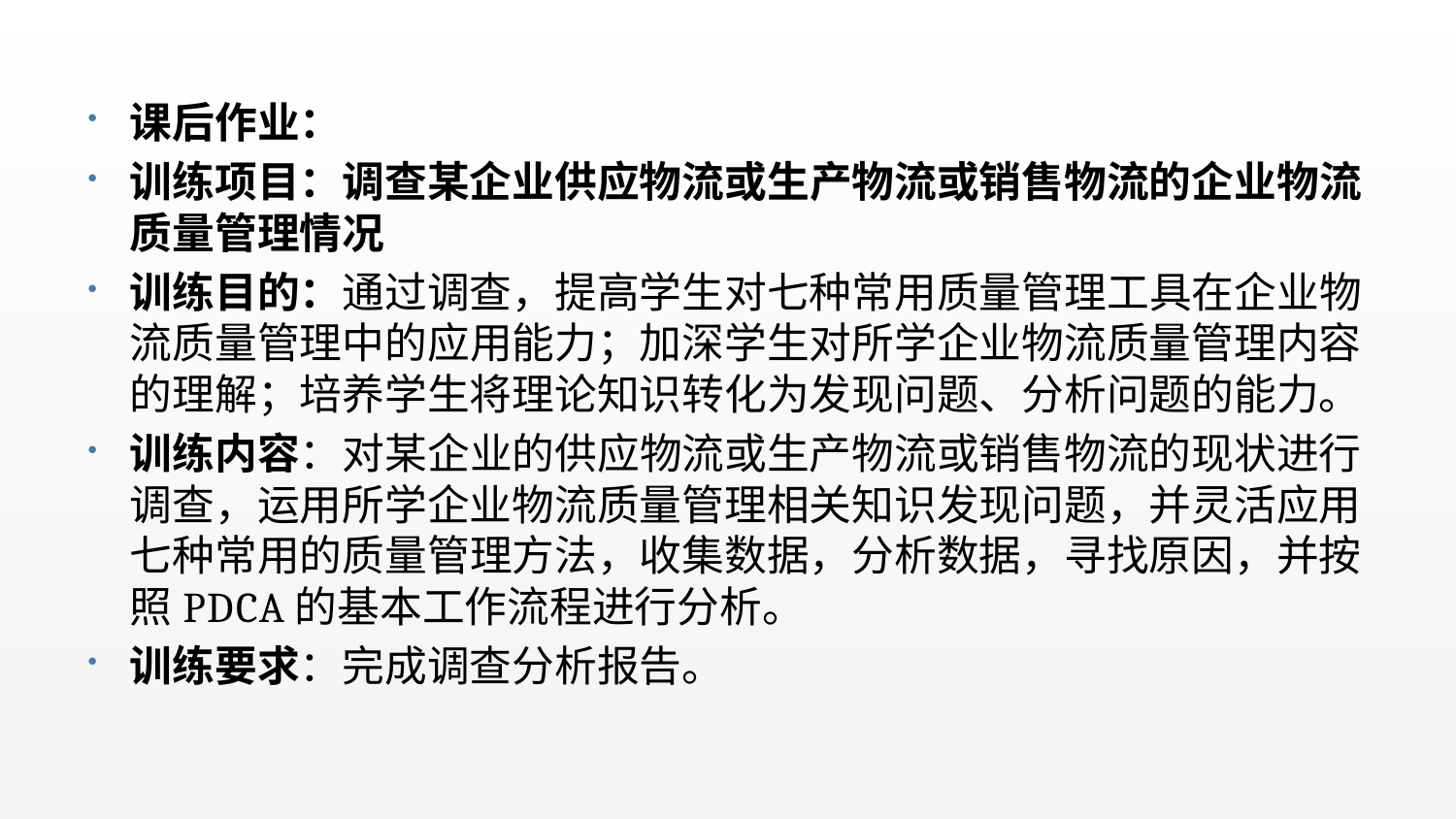

课后作业：
训练项目：调查某企业供应物流或生产物流或销售物流的企业物流质量管理情况
训练目的：通过调查，提高学生对七种常用质量管理工具在企业物流质量管理中的应用能力；加深学生对所学企业物流质量管理内容的理解；培养学生将理论知识转化为发现问题、分析问题的能力。
训练内容：对某企业的供应物流或生产物流或销售物流的现状进行调查，运用所学企业物流质量管理相关知识发现问题，并灵活应用七种常用的质量管理方法，收集数据，分析数据，寻找原因，并按照PDCA的基本工作流程进行分析。
训练要求：完成调查分析报告。